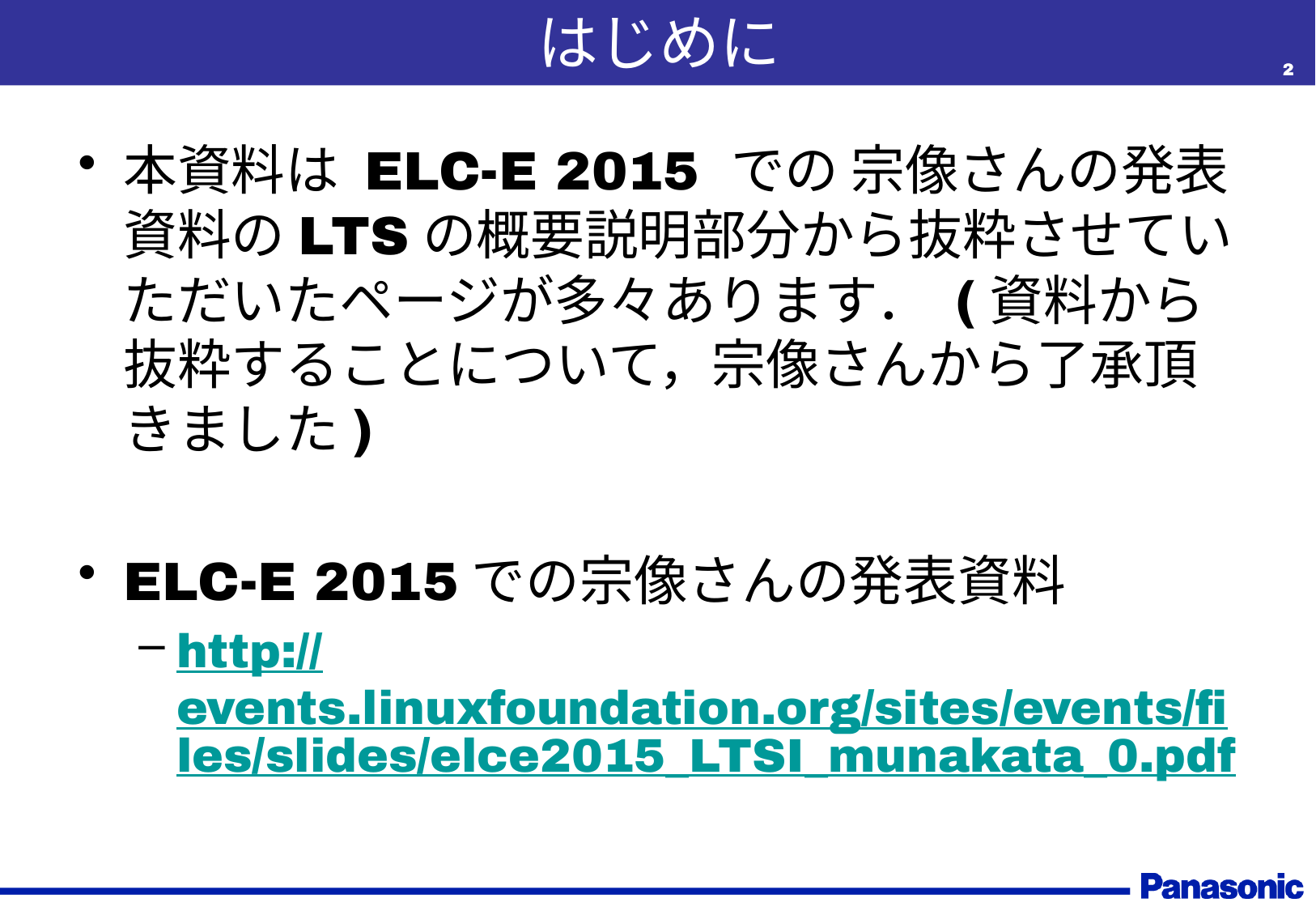

# はじめに
2
2
本資料は ELC-E 2015 での 宗像さんの発表資料のLTSの概要説明部分から抜粋させていただいたページが多々あります． (資料から抜粋することについて，宗像さんから了承頂きました)

ELC-E 2015での宗像さんの発表資料
http://events.linuxfoundation.org/sites/events/files/slides/elce2015_LTSI_munakata_0.pdf